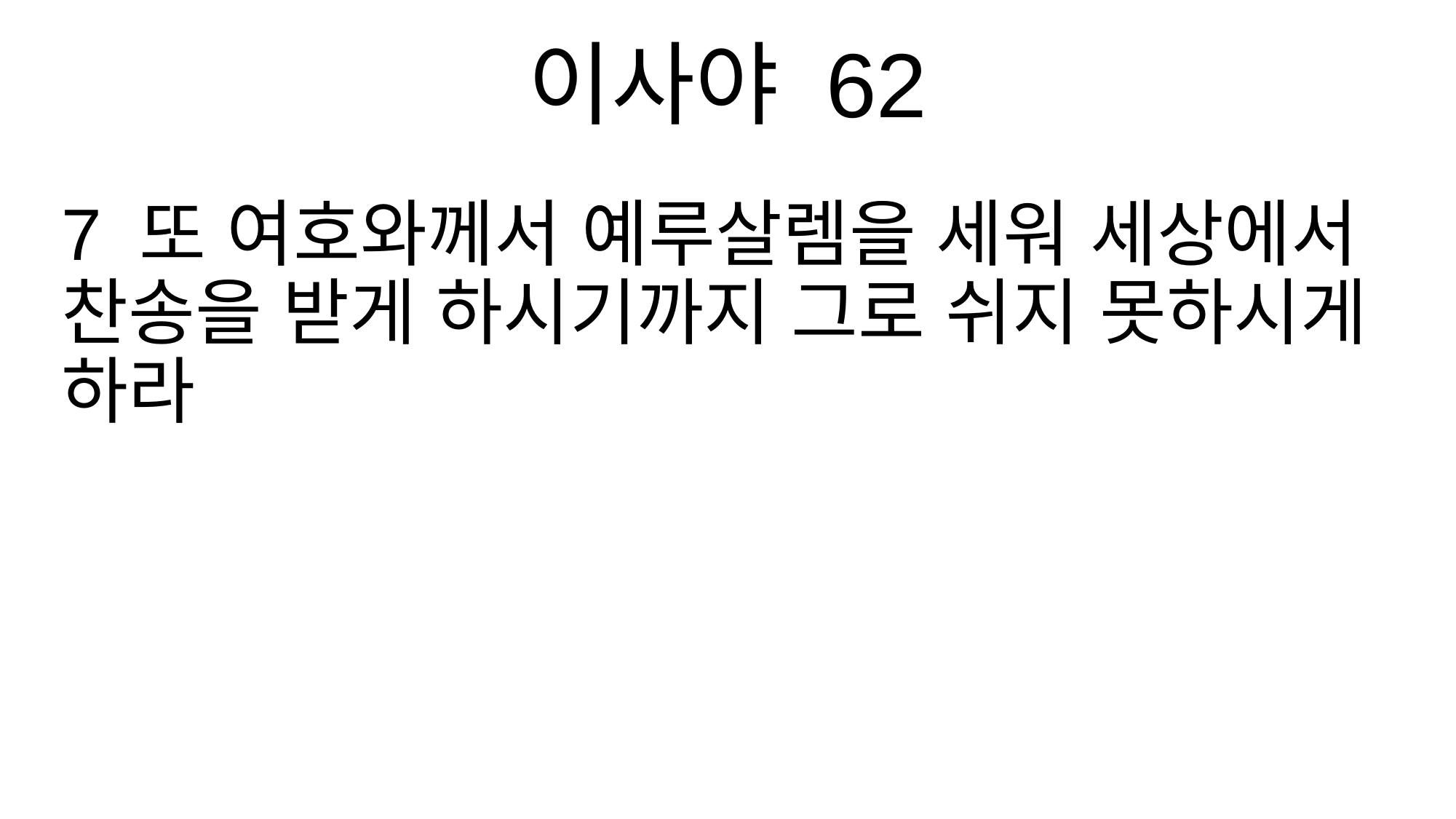

이사야 62
7 또 여호와께서 예루살렘을 세워 세상에서 찬송을 받게 하시기까지 그로 쉬지 못하시게 하라